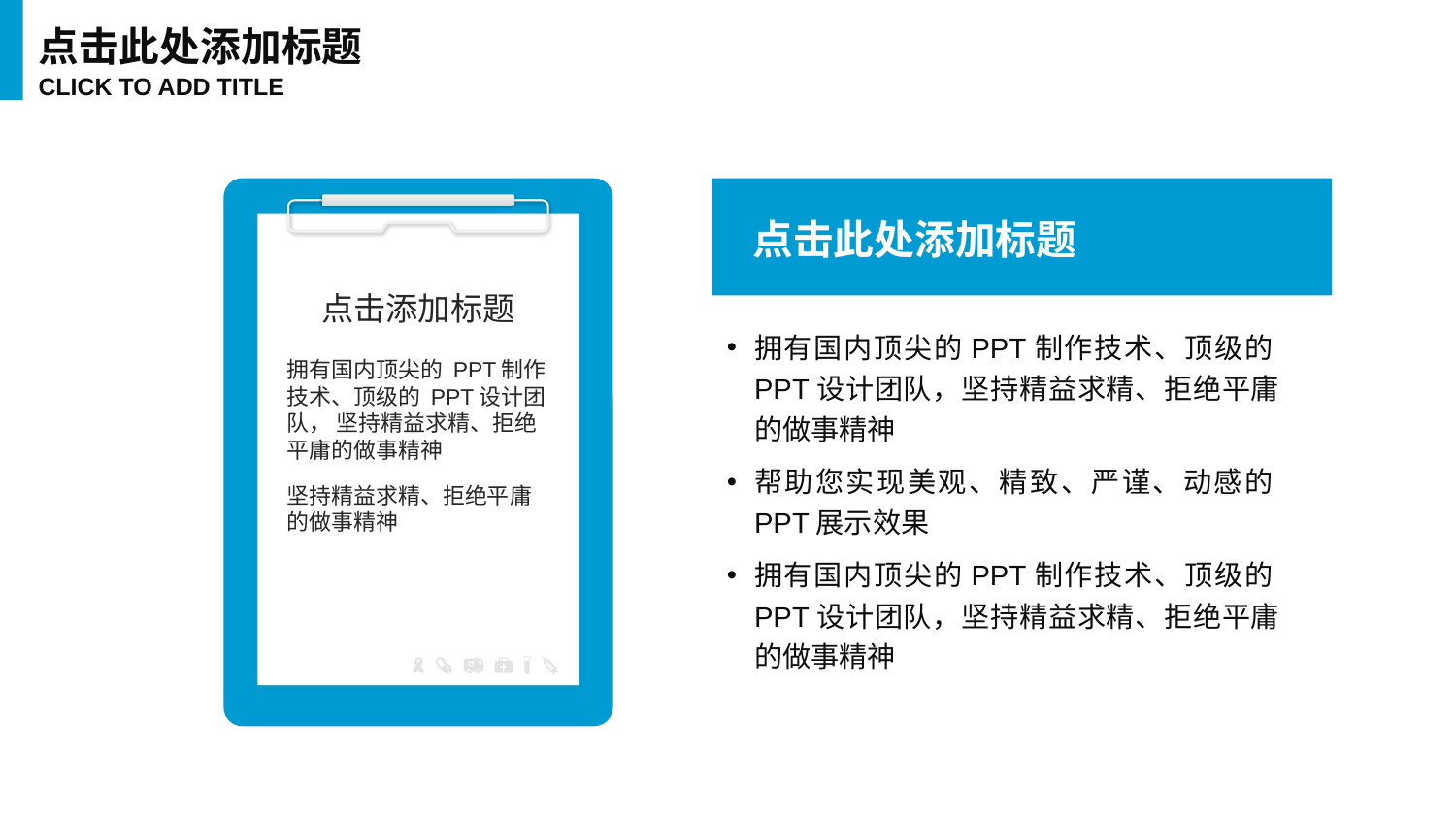

点击此处添加标题
CLICK TO ADD TITLE

点击添加标题
拥有国内顶尖的 PPT制作技术、顶级的 PPT设计团队， 坚持精益求精、拒绝平庸的做事精神
坚持精益求精、拒绝平庸的做事精神

点击此处添加标题
拥有国内顶尖的PPT制作技术、顶级的PPT设计团队，坚持精益求精、拒绝平庸的做事精神
帮助您实现美观、精致、严谨、动感的PPT展示效果
拥有国内顶尖的PPT制作技术、顶级的PPT设计团队，坚持精益求精、拒绝平庸的做事精神